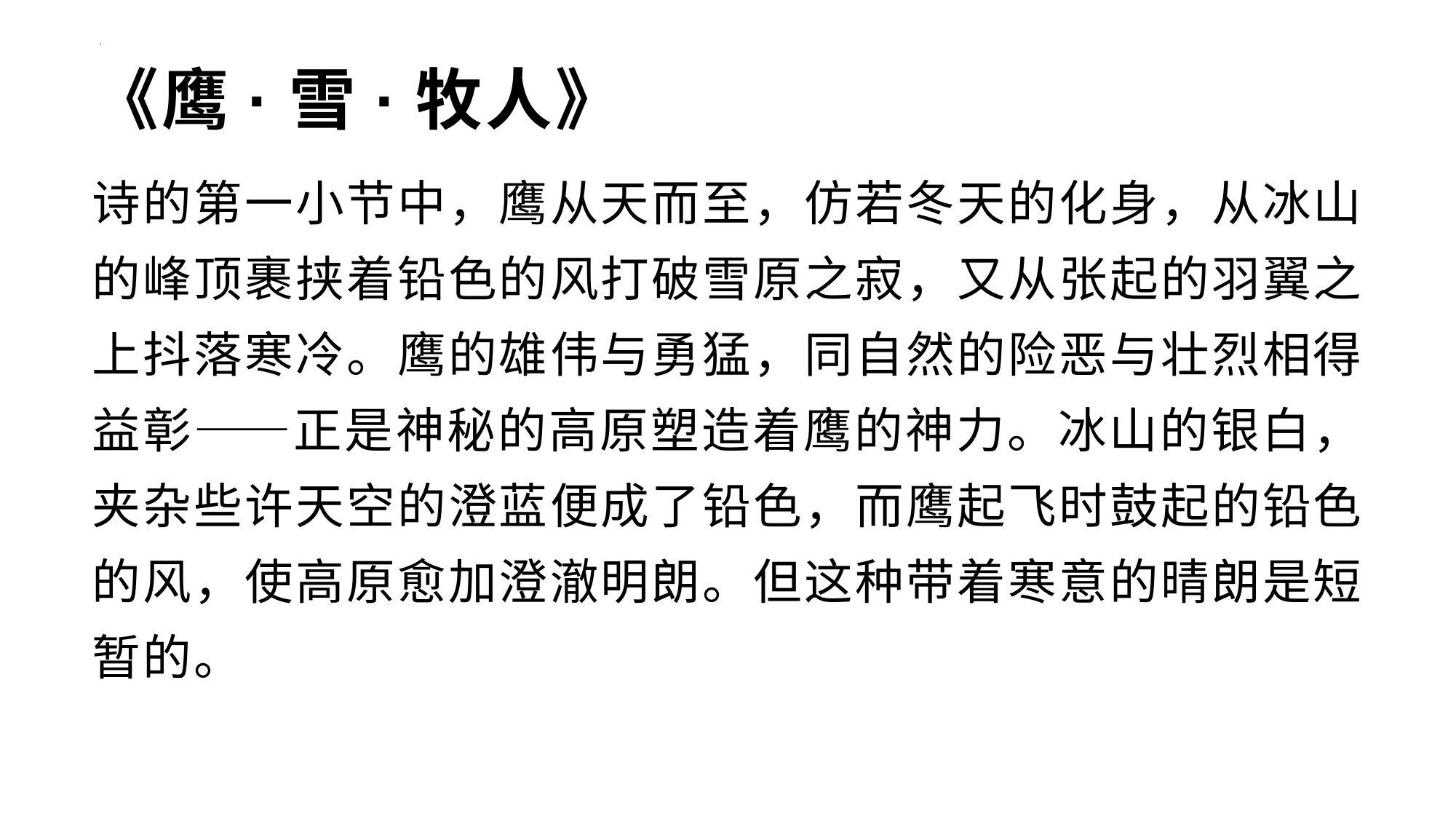

# 《鹰·雪·牧人》
诗的第一小节中，鹰从天而至，仿若冬天的化身，从冰山的峰顶裹挟着铅色的风打破雪原之寂，又从张起的羽翼之上抖落寒冷。鹰的雄伟与勇猛，同自然的险恶与壮烈相得益彰——正是神秘的高原塑造着鹰的神力。冰山的银白，夹杂些许天空的澄蓝便成了铅色，而鹰起飞时鼓起的铅色的风，使高原愈加澄澈明朗。但这种带着寒意的晴朗是短暂的。